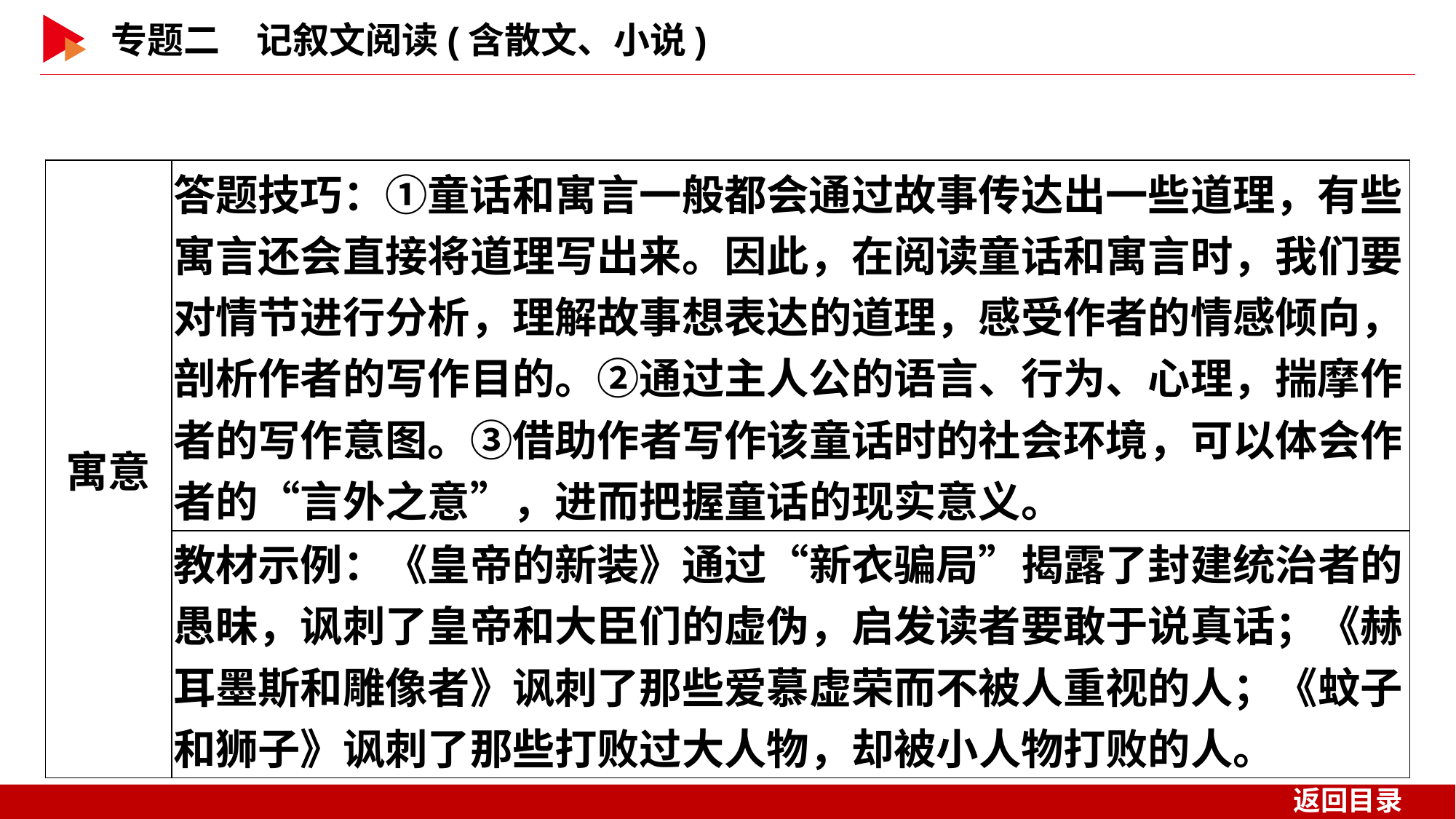

| 寓意 | 答题技巧：①童话和寓言一般都会通过故事传达出一些道理，有些寓言还会直接将道理写出来。因此，在阅读童话和寓言时，我们要对情节进行分析，理解故事想表达的道理，感受作者的情感倾向，剖析作者的写作目的。②通过主人公的语言、行为、心理，揣摩作者的写作意图。③借助作者写作该童话时的社会环境，可以体会作者的“言外之意”，进而把握童话的现实意义。 |
| --- | --- |
|  | 教材示例：《皇帝的新装》通过“新衣骗局”揭露了封建统治者的愚昧，讽刺了皇帝和大臣们的虚伪，启发读者要敢于说真话；《赫耳墨斯和雕像者》讽刺了那些爱慕虚荣而不被人重视的人；《蚊子和狮子》讽刺了那些打败过大人物，却被小人物打败的人。 |